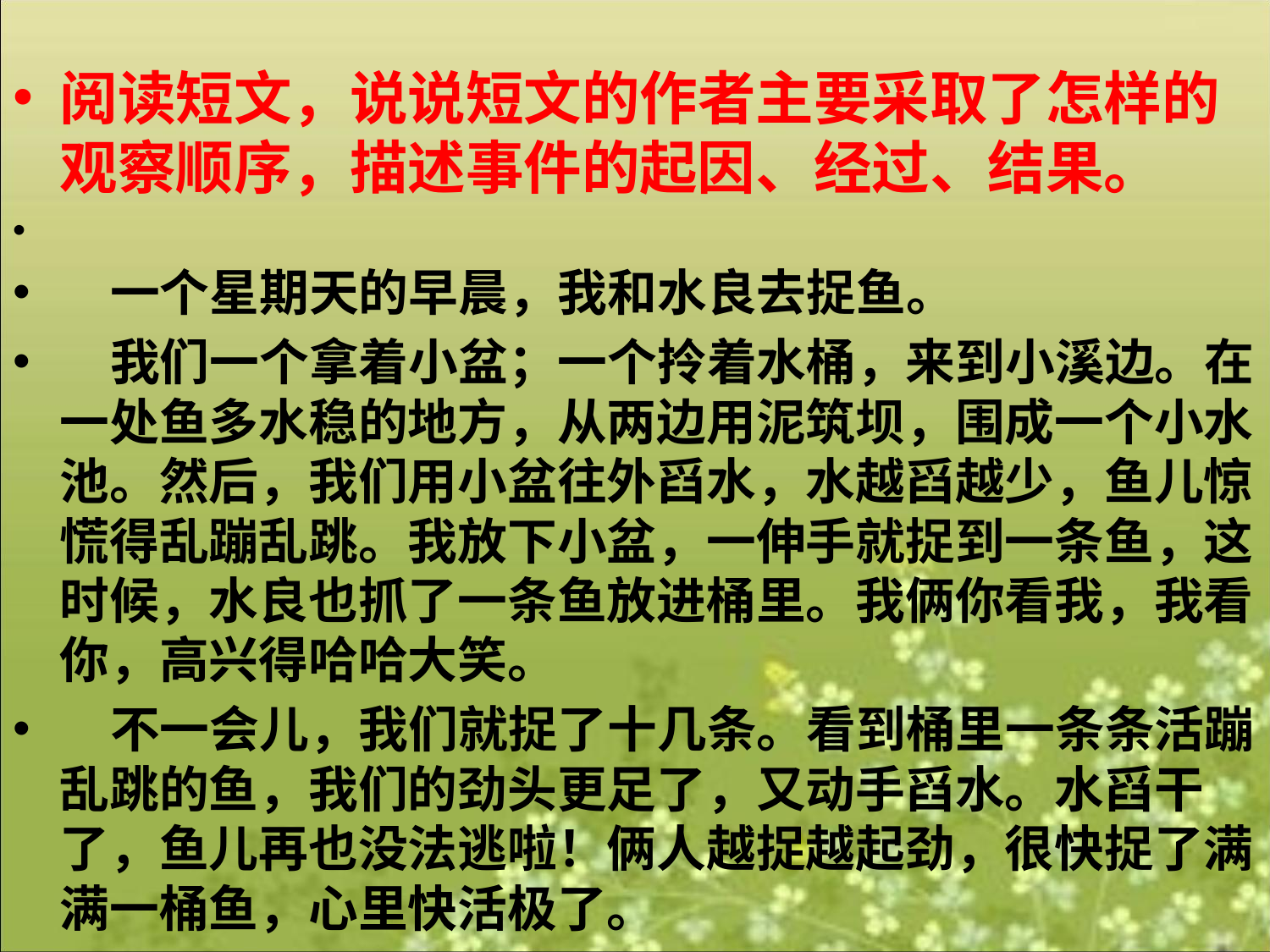

阅读短文，说说短文的作者主要采取了怎样的观察顺序，描述事件的起因、经过、结果。

    一个星期天的早晨，我和水良去捉鱼。
    我们一个拿着小盆；一个拎着水桶，来到小溪边。在一处鱼多水稳的地方，从两边用泥筑坝，围成一个小水池。然后，我们用小盆往外舀水，水越舀越少，鱼儿惊慌得乱蹦乱跳。我放下小盆，一伸手就捉到一条鱼，这时候，水良也抓了一条鱼放进桶里。我俩你看我，我看你，高兴得哈哈大笑。
    不一会儿，我们就捉了十几条。看到桶里一条条活蹦乱跳的鱼，我们的劲头更足了，又动手舀水。水舀干了，鱼儿再也没法逃啦！俩人越捉越起劲，很快捉了满满一桶鱼，心里快活极了。
#